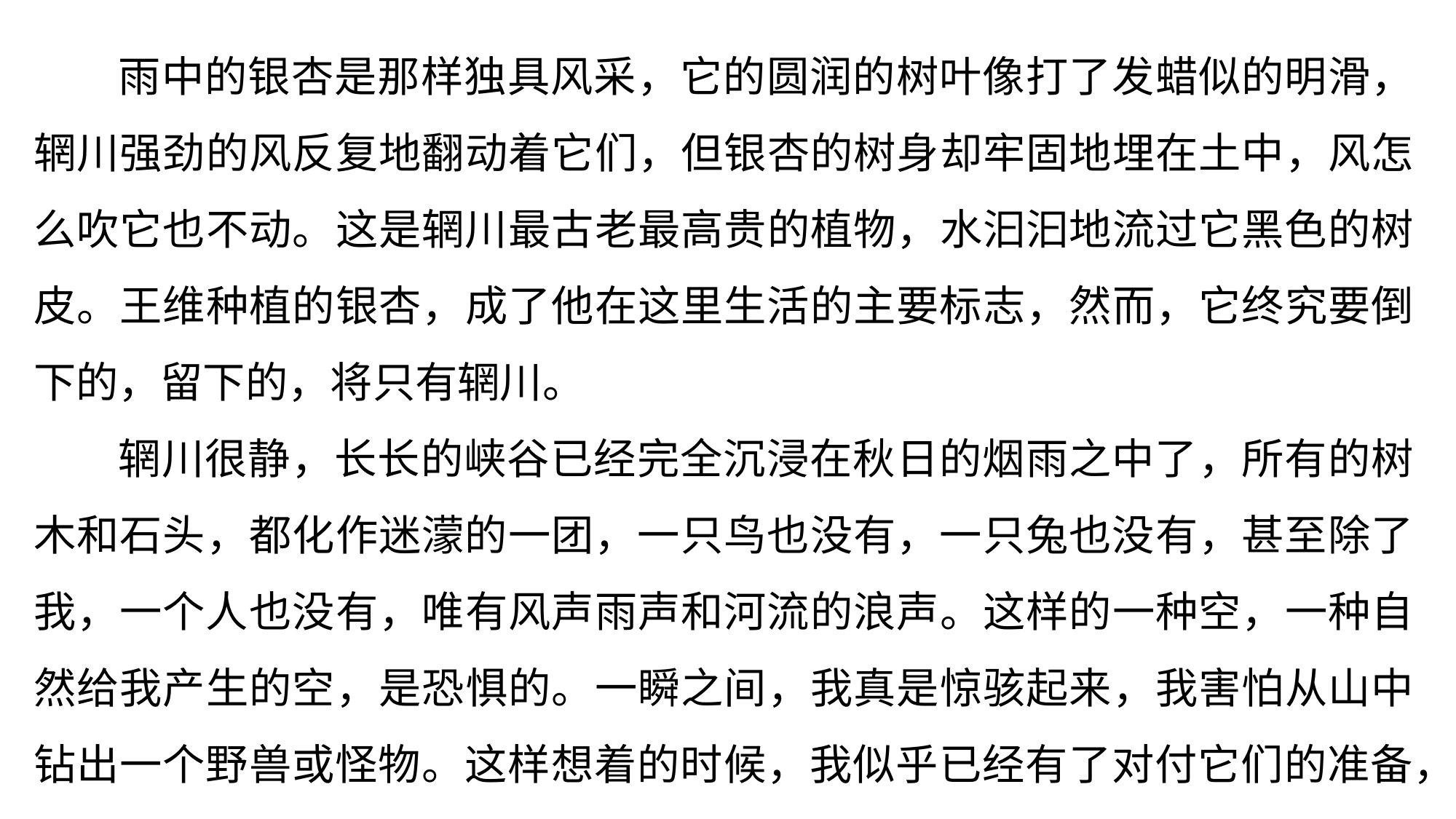

雨中的银杏是那样独具风采，它的圆润的树叶像打了发蜡似的明滑，辋川强劲的风反复地翻动着它们，但银杏的树身却牢固地埋在土中，风怎么吹它也不动。这是辋川最古老最高贵的植物，水汩汩地流过它黑色的树皮。王维种植的银杏，成了他在这里生活的主要标志，然而，它终究要倒下的，留下的，将只有辋川。
辋川很静，长长的峡谷已经完全沉浸在秋日的烟雨之中了，所有的树木和石头，都化作迷濛的一团，一只鸟也没有，一只兔也没有，甚至除了我，一个人也没有，唯有风声雨声和河流的浪声。这样的一种空，一种自然给我产生的空，是恐惧的。一瞬之间，我真是惊骇起来，我害怕从山中钻出一个野兽或怪物。这样想着的时候，我似乎已经有了对付它们的准备，